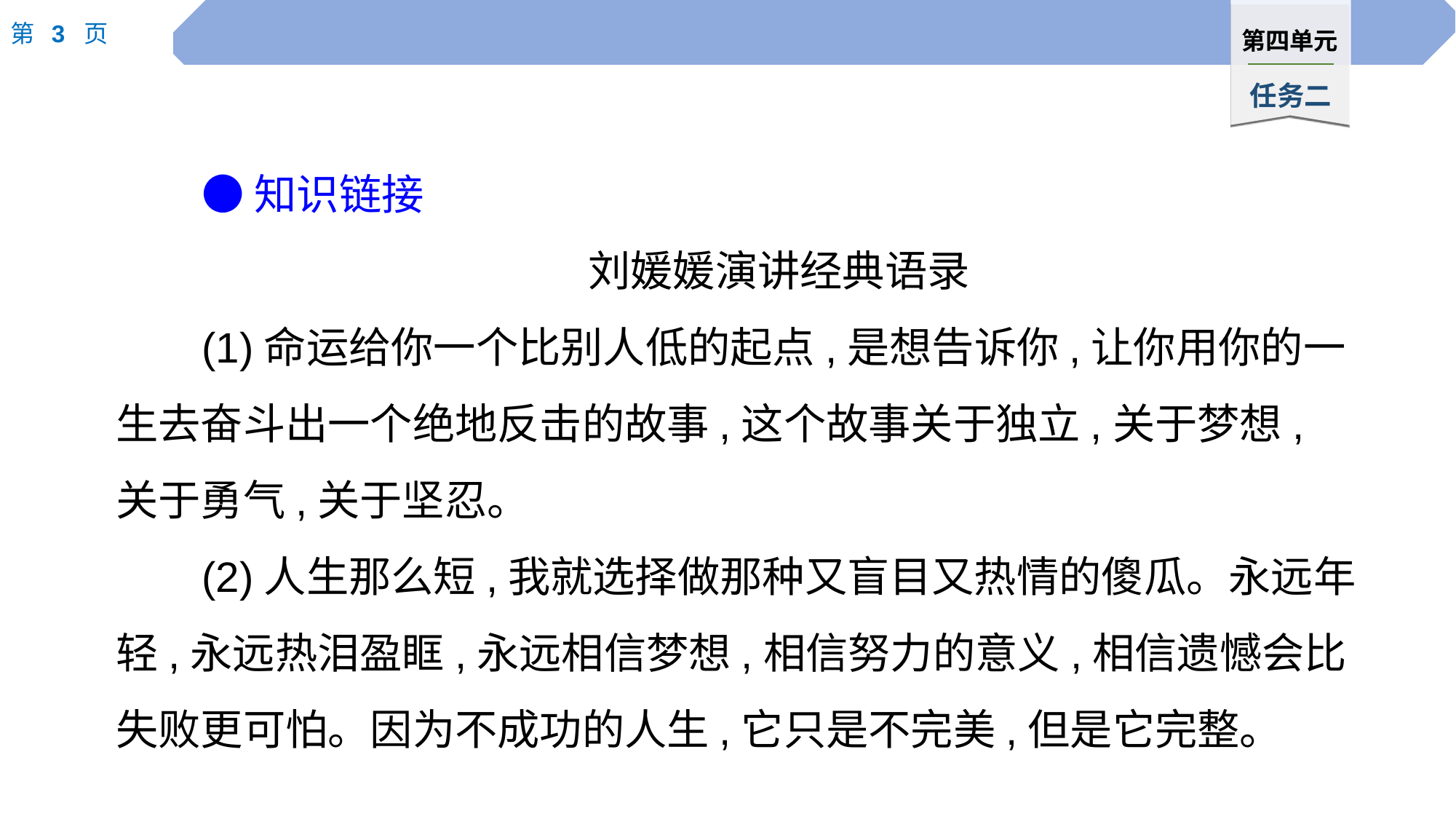

●知识链接
刘媛媛演讲经典语录
(1)命运给你一个比别人低的起点,是想告诉你,让你用你的一生去奋斗出一个绝地反击的故事,这个故事关于独立,关于梦想,关于勇气,关于坚忍。
(2)人生那么短,我就选择做那种又盲目又热情的傻瓜。永远年轻,永远热泪盈眶,永远相信梦想,相信努力的意义,相信遗憾会比失败更可怕。因为不成功的人生,它只是不完美,但是它完整。